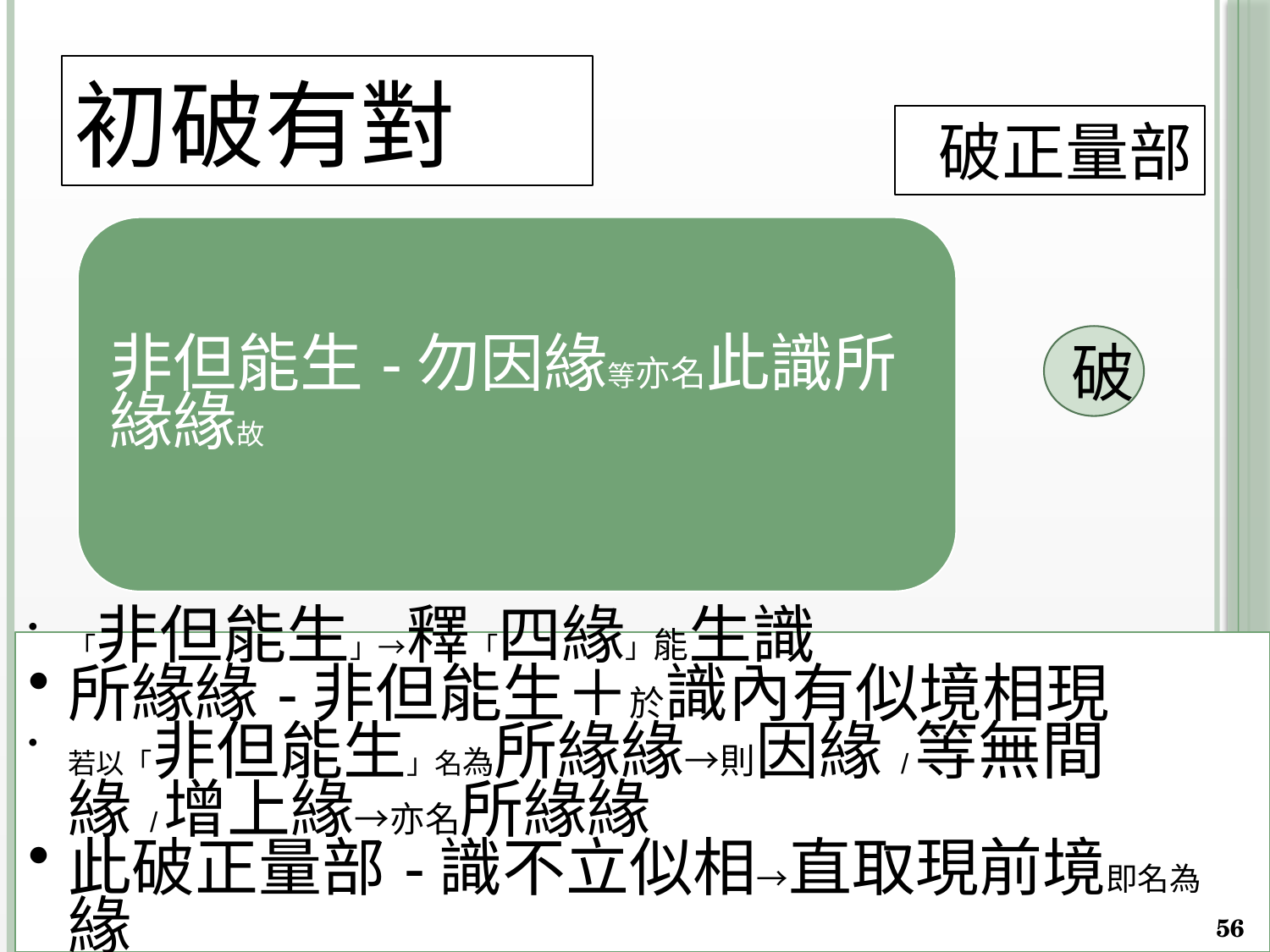

# 初破有對
破正量部
非但能生-勿因緣等亦名此識所緣緣故
所緣緣-非但能生＋於識內有似境相現
若以「非但能生」名為所緣緣→則因緣/等無間緣/增上緣→亦名所緣緣
此破正量部-識不立似相→直取現前境即名為緣
破
56
2014/10/15